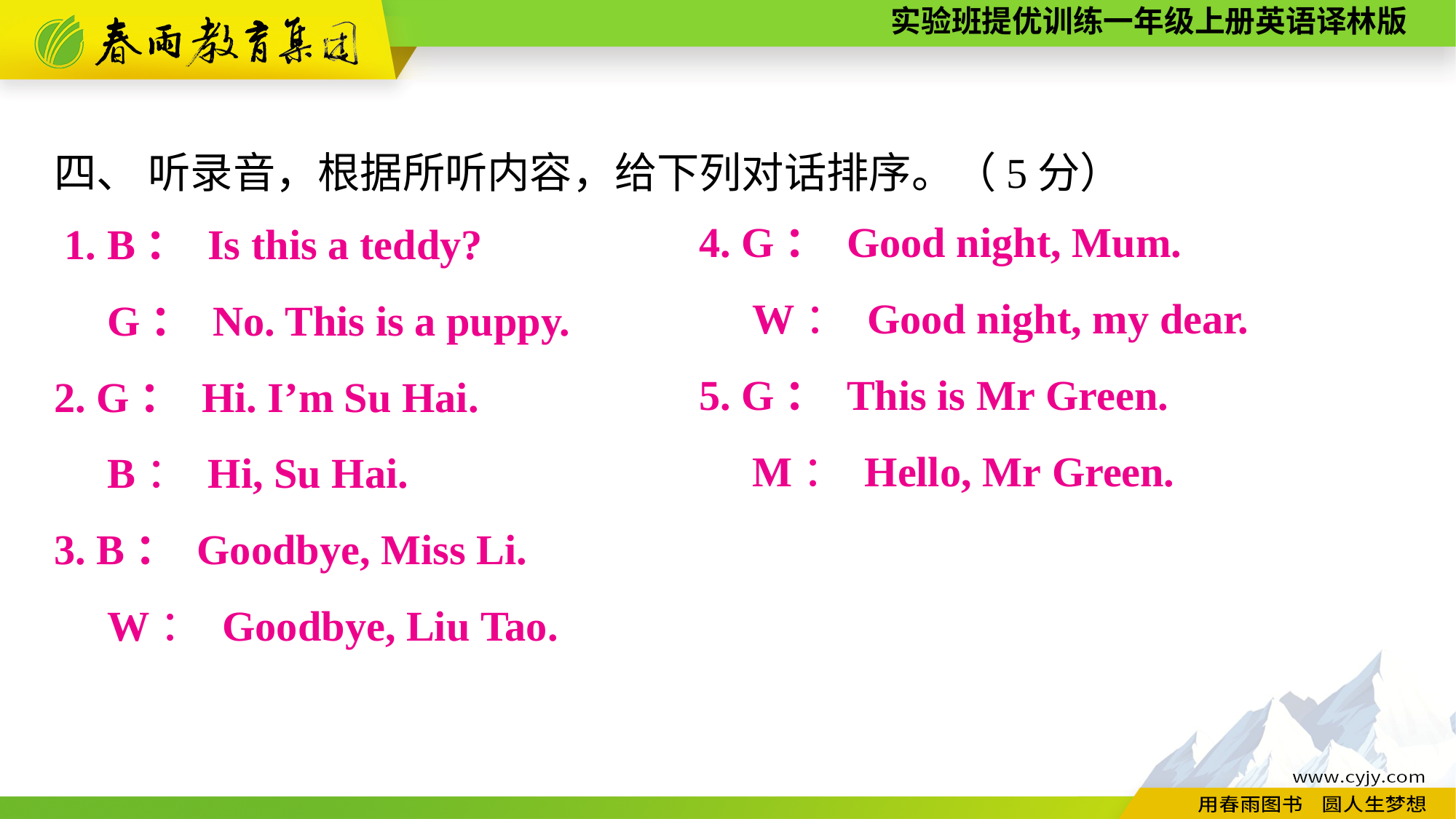

四、 听录音，根据所听内容，给下列对话排序。（5分）
4. G： Good night, Mum.
W： Good night, my dear.
5. G： This is Mr Green.
M： Hello, Mr Green.
 1. B： Is this a teddy?
G： No. This is a puppy.
2. G： Hi. I’m Su Hai.
B： Hi, Su Hai.
3. B： Goodbye, Miss Li.
W： Goodbye, Liu Tao.